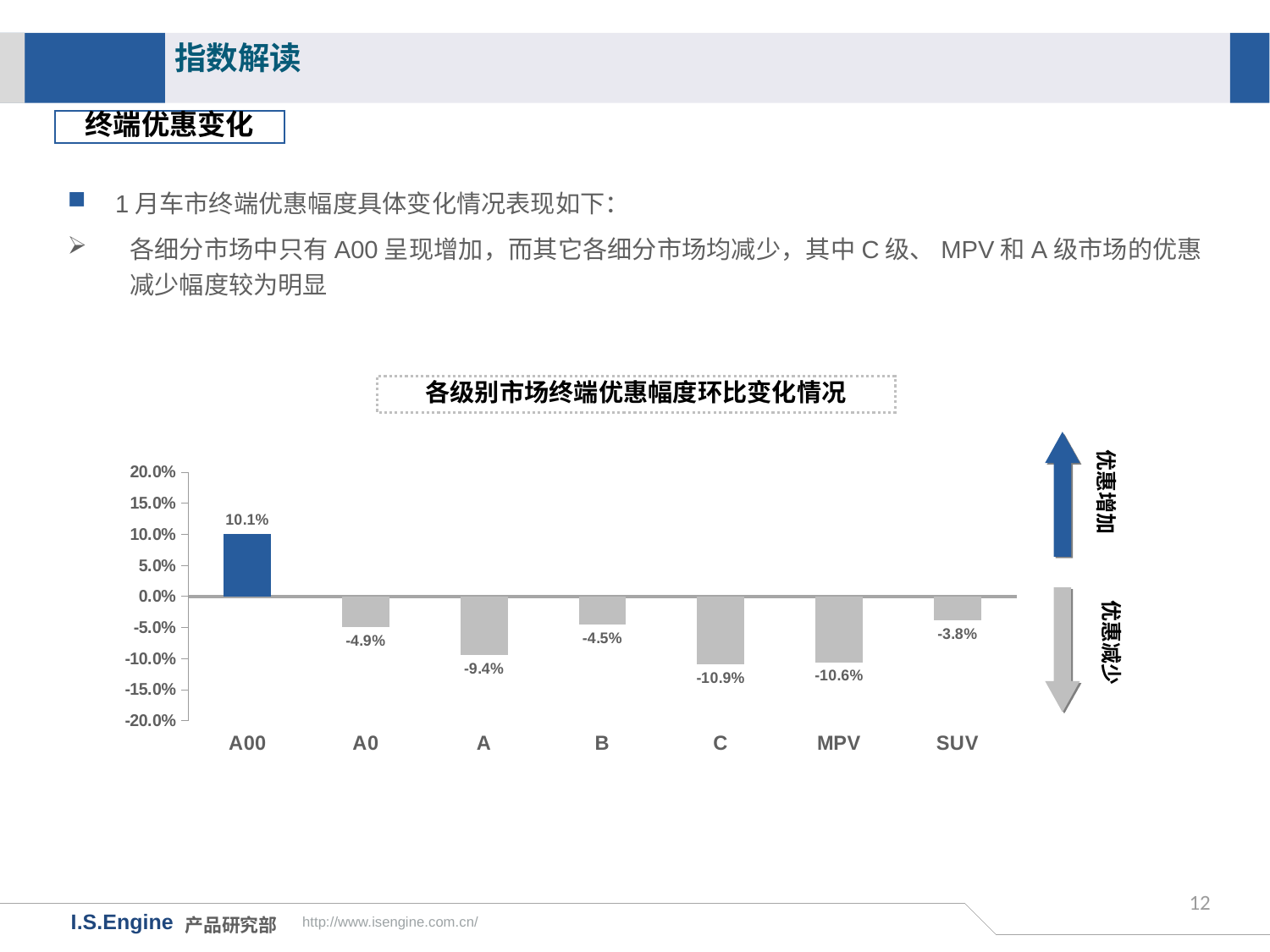

指数解读
终端优惠变化
1月车市终端优惠幅度具体变化情况表现如下：
各细分市场中只有A00呈现增加，而其它各细分市场均减少，其中C级、MPV和A级市场的优惠减少幅度较为明显
各级别市场终端优惠幅度环比变化情况

### Chart

| Category | 环比变化 |
|---|---|
| A00 | 0.101 |
| A0 | -0.049 |
| A | -0.094 |
| B | -0.045 |
| C | -0.109 |
| MPV | -0.106 |
| SUV | -0.038 |
优惠增加

优惠减少

12